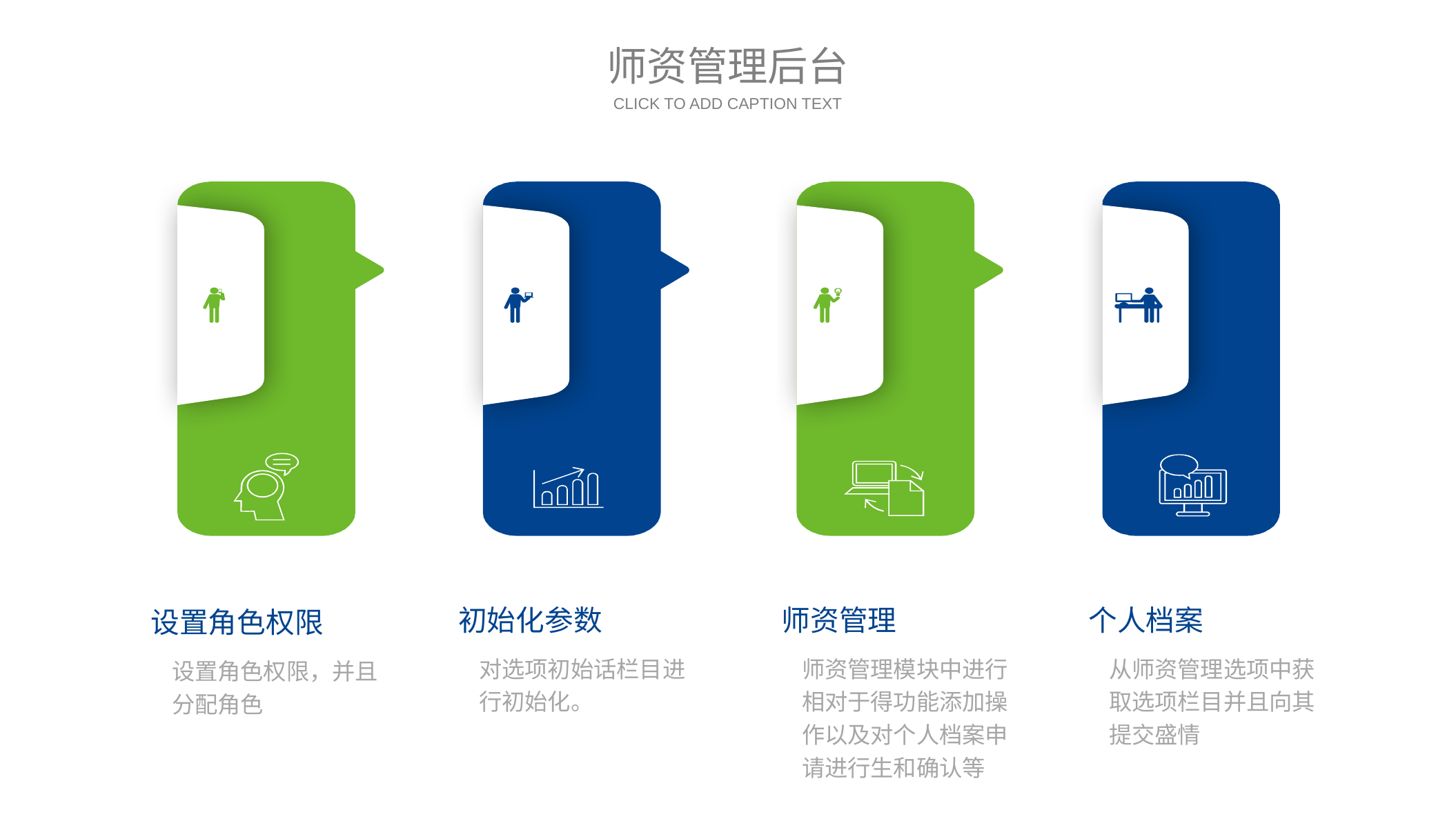

师资管理后台
CLICK TO ADD CAPTION TEXT

初始化参数
师资管理
个人档案
设置角色权限
对选项初始话栏目进行初始化。
师资管理模块中进行相对于得功能添加操作以及对个人档案申请进行生和确认等
从师资管理选项中获取选项栏目并且向其提交盛情
设置角色权限，并且分配角色